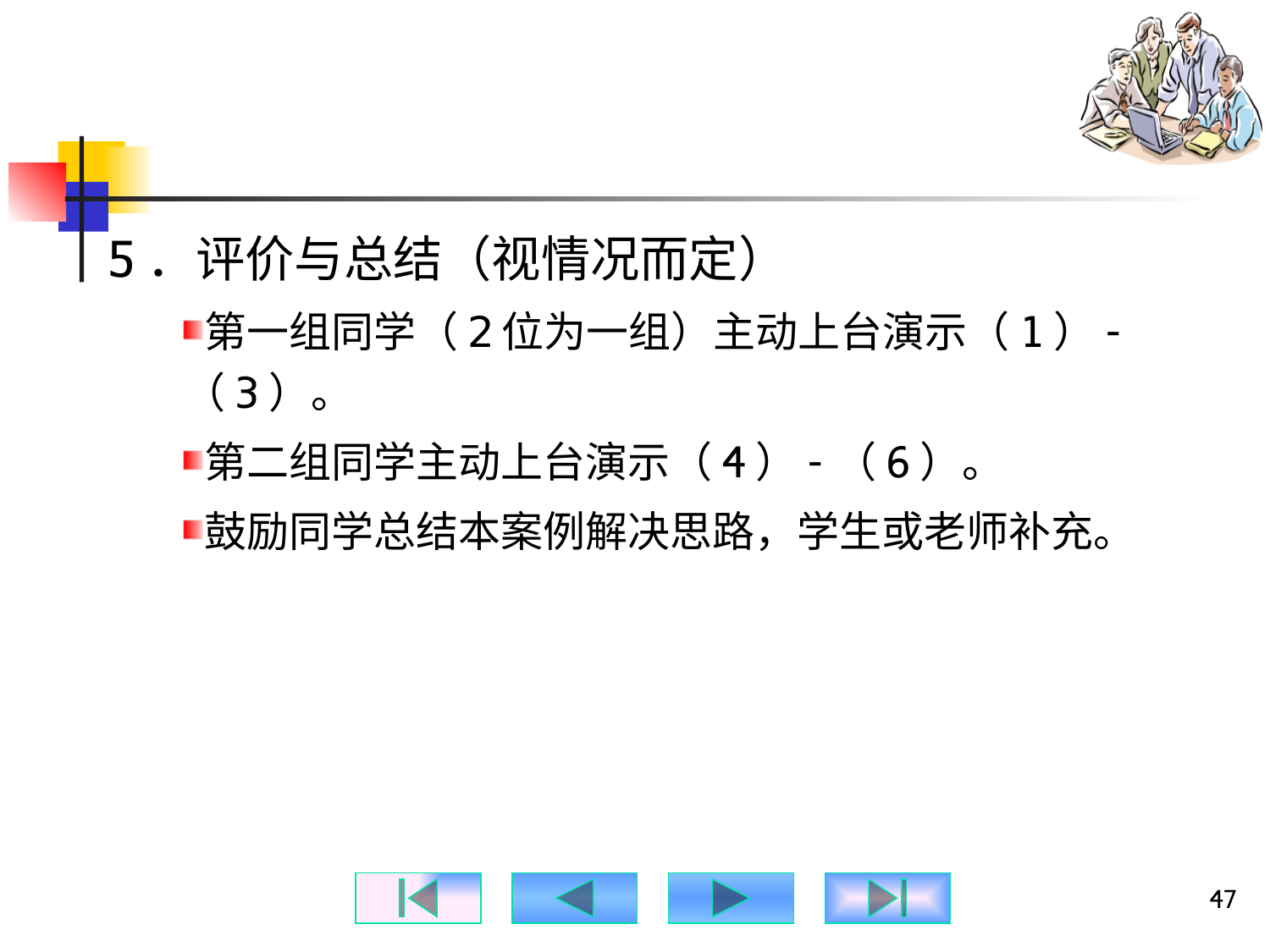

#
5．评价与总结（视情况而定）
第一组同学（2位为一组）主动上台演示（1）-（3）。
第二组同学主动上台演示（4）-（6）。
鼓励同学总结本案例解决思路，学生或老师补充。

47